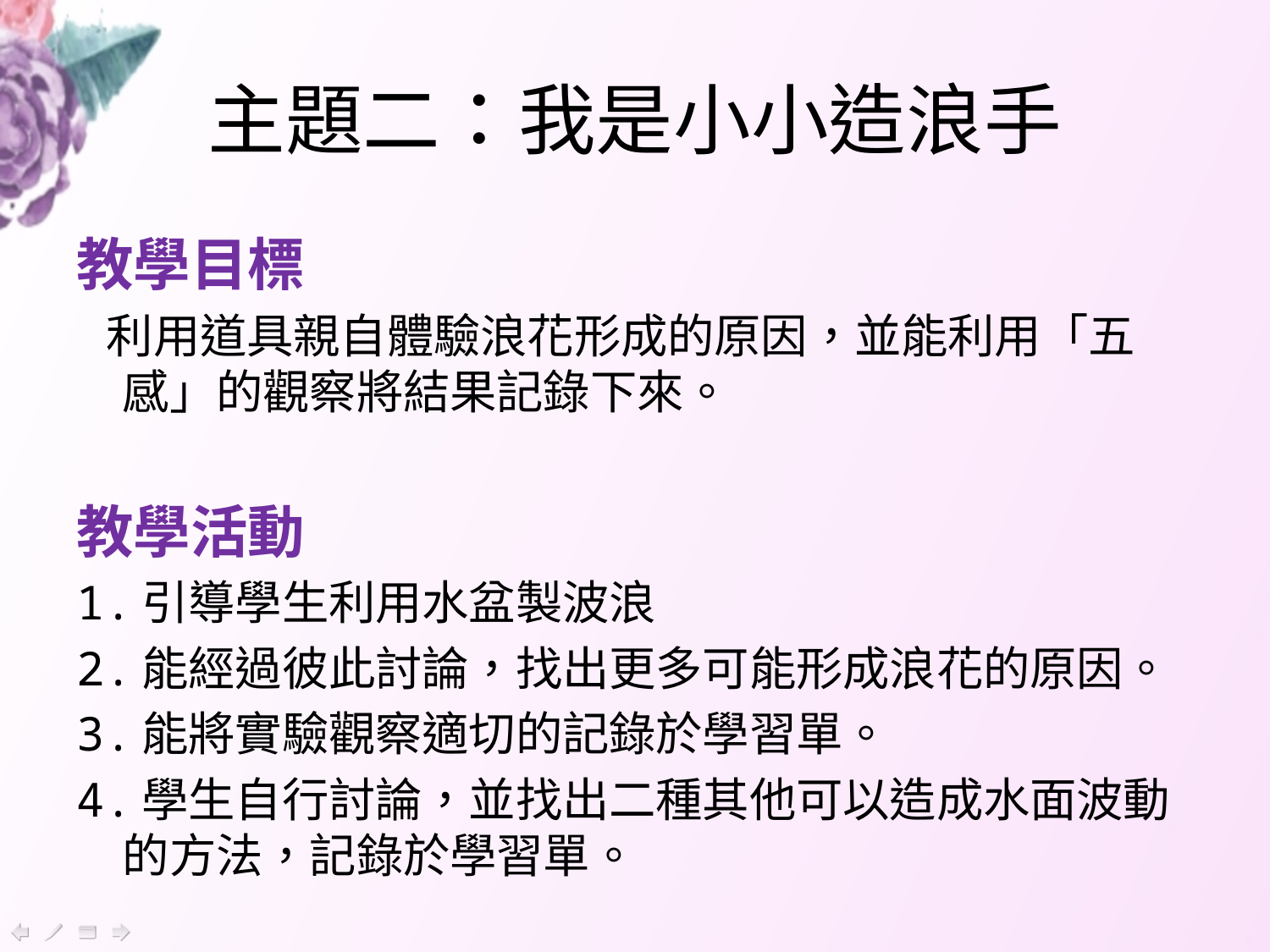

# 主題二：我是小小造浪手
教學目標
  利用道具親自體驗浪花形成的原因，並能利用「五感」的觀察將結果記錄下來。

教學活動
1.引導學生利用水盆製波浪
2.能經過彼此討論，找出更多可能形成浪花的原因。
3.能將實驗觀察適切的記錄於學習單。
4.學生自行討論，並找出二種其他可以造成水面波動的方法，記錄於學習單。